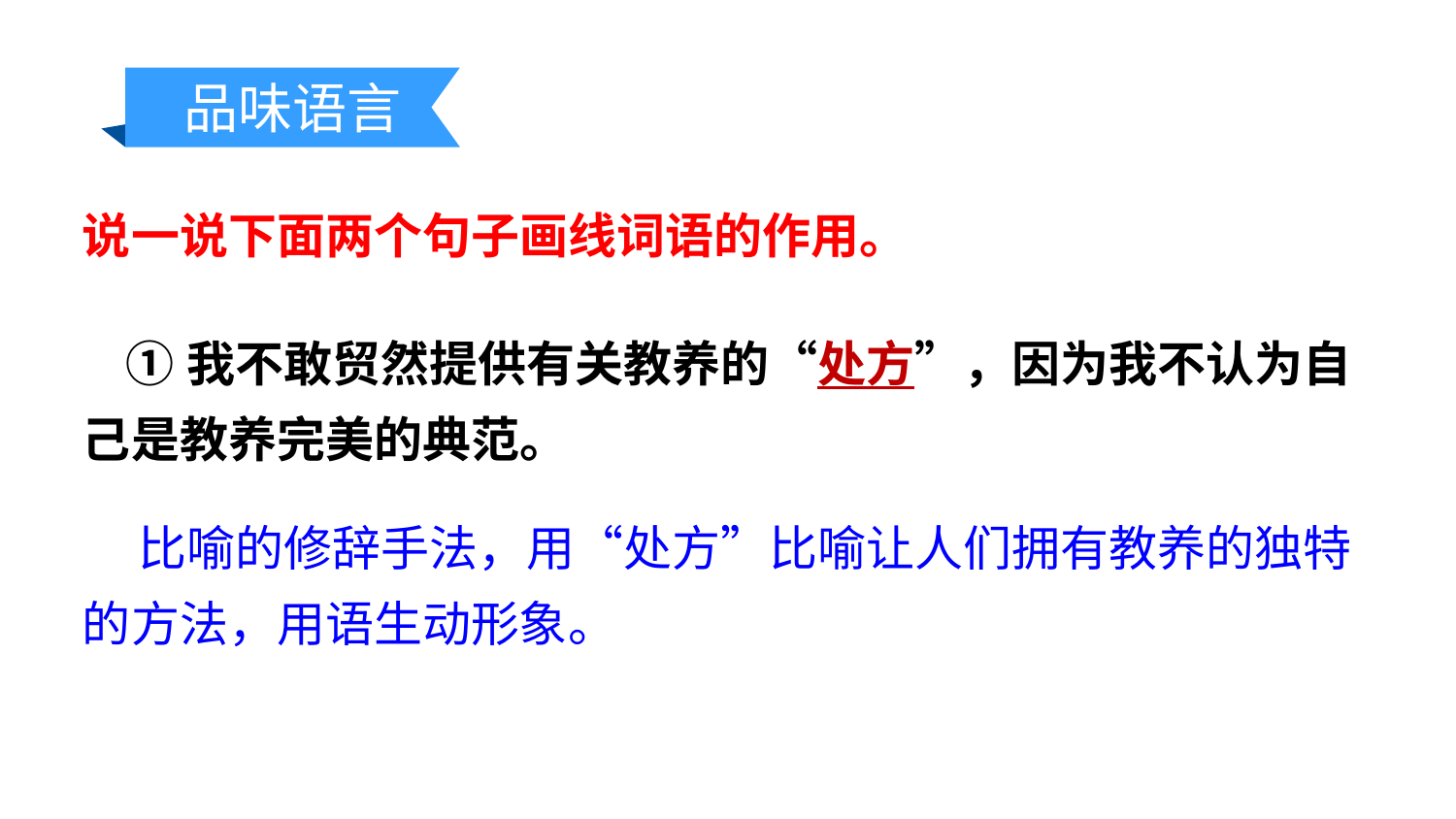

品味语言

说一说下面两个句子画线词语的作用。
    ①我不敢贸然提供有关教养的“处方”，因为我不认为自己是教养完美的典范。
    比喻的修辞手法，用“处方”比喻让人们拥有教养的独特的方法，用语生动形象。